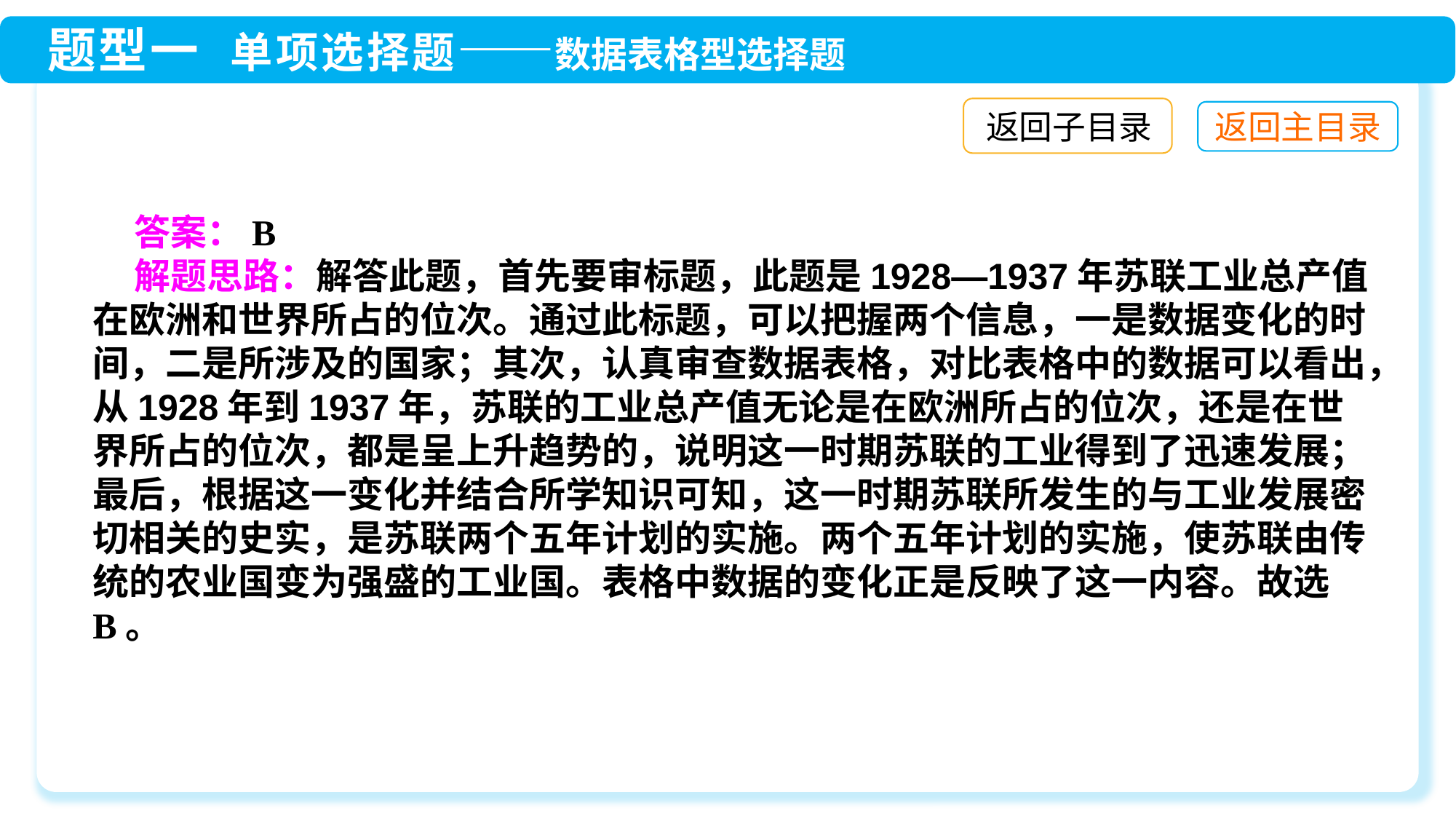

返回子目录
    答案：B
    解题思路：解答此题，首先要审标题，此题是1928—1937年苏联工业总产值在欧洲和世界所占的位次。通过此标题，可以把握两个信息，一是数据变化的时间，二是所涉及的国家；其次，认真审查数据表格，对比表格中的数据可以看出，从1928年到1937年，苏联的工业总产值无论是在欧洲所占的位次，还是在世界所占的位次，都是呈上升趋势的，说明这一时期苏联的工业得到了迅速发展；最后，根据这一变化并结合所学知识可知，这一时期苏联所发生的与工业发展密切相关的史实，是苏联两个五年计划的实施。两个五年计划的实施，使苏联由传统的农业国变为强盛的工业国。表格中数据的变化正是反映了这一内容。故选B。